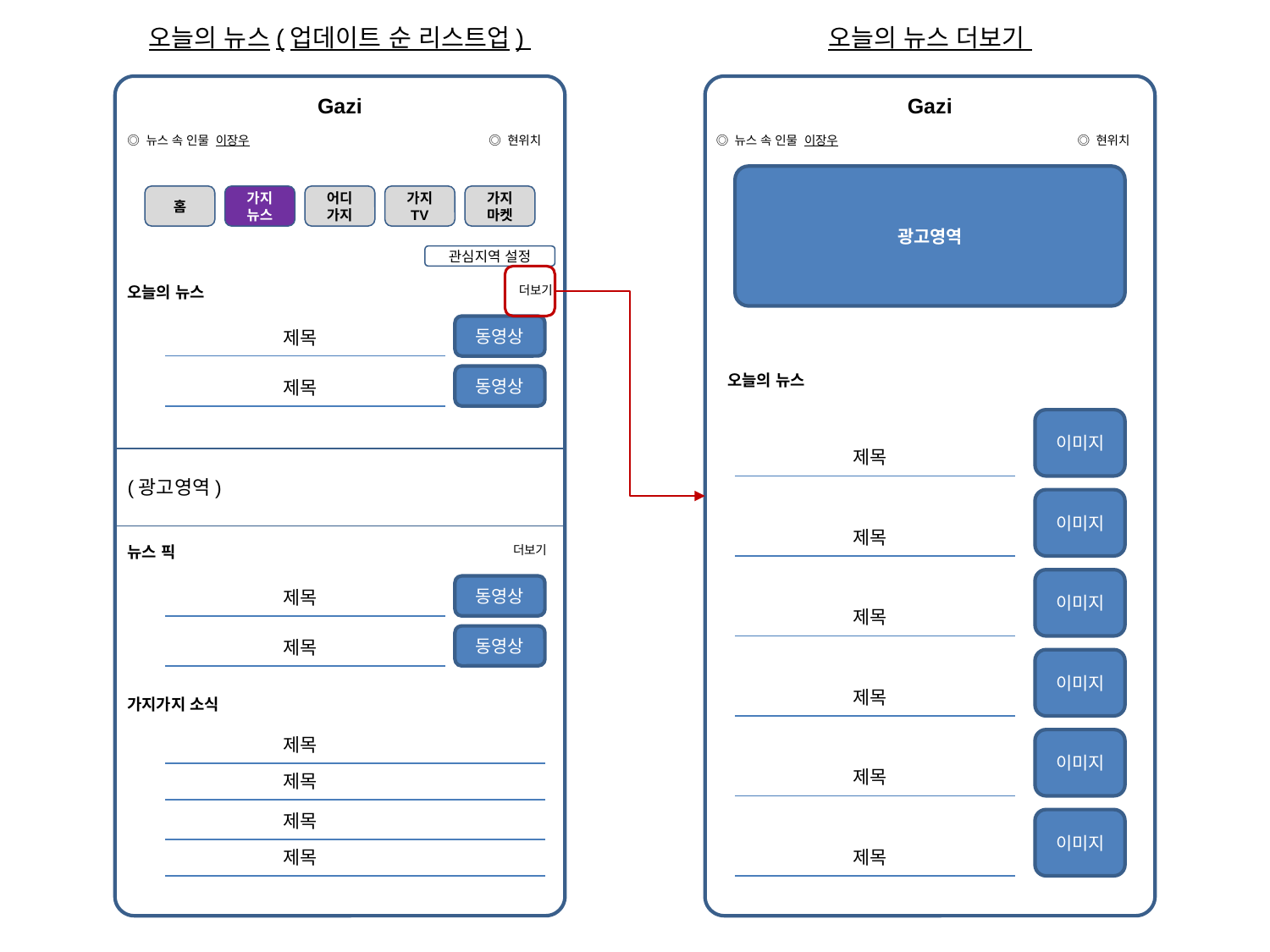

오늘의 뉴스(업데이트 순 리스트업)
오늘의 뉴스 더보기

Gazi
Gazi
◎ 뉴스 속 인물  이장우
◎ 현위치
◎ 뉴스 속 인물  이장우
◎ 현위치
광고영역
홈
가지
뉴스
어디
가지
가지
TV
가지
마켓
관심지역 설정

오늘의 뉴스
더보기
동영상
제목
오늘의 뉴스
동영상
제목
이미지
제목

(광고영역)
이미지
제목
뉴스 픽
더보기
이미지
동영상
제목
제목
동영상
제목
이미지
제목
가지가지 소식
제목
이미지
제목
제목
제목
이미지
제목
제목